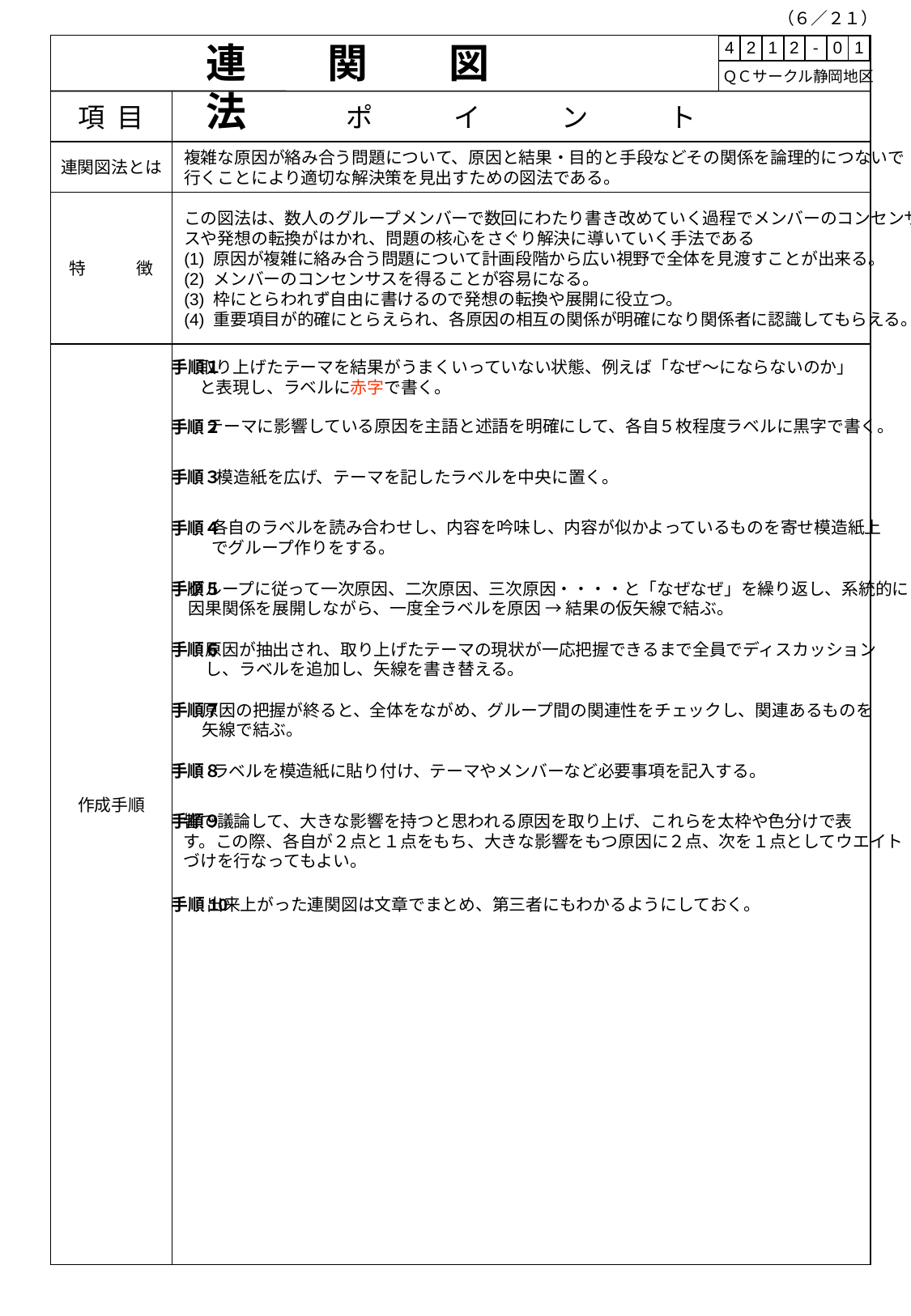

（６／２１）
連　　関　　図　　法

| 4 | 2 | 1 | 2 | - | 0 | 1 |
| --- | --- | --- | --- | --- | --- | --- |
 ＱＣサークル静岡地区

項  目
ポ　　　イ　　　ン　　　ト
連関図法とは
複雑な原因が絡み合う問題について、原因と結果・目的と手段などその関係を論理的につないで
行くことにより適切な解決策を見出すための図法である。
特　　　徴
この図法は、数人のグループメンバーで数回にわたり書き改めていく過程でメンバーのコンセンサ
スや発想の転換がはかれ、問題の核心をさぐり解決に導いていく手法である
(1) 原因が複雑に絡み合う問題について計画段階から広い視野で全体を見渡すことが出来る。
(2) メンバーのコンセンサスを得ることが容易になる。
(3) 枠にとらわれず自由に書けるので発想の転換や展開に役立つ。
(4) 重要項目が的確にとらえられ、各原因の相互の関係が明確になり関係者に認識してもらえる。
作成手順

取り上げたテーマを結果がうまくいっていない状態、例えば「なぜ～にならないのか」
と表現し、ラベルに赤字で書く。
手順１
テーマに影響している原因を主語と述語を明確にして、各自５枚程度ラベルに黒字で書く。
手順２
模造紙を広げ、テーマを記したラベルを中央に置く。
手順３
各自のラベルを読み合わせし、内容を吟味し、内容が似かよっているものを寄せ模造紙上
でグループ作りをする。
手順４
グループに従って一次原因、二次原因、三次原因・・・・と「なぜなぜ」を繰り返し、系統的に
因果関係を展開しながら、一度全ラベルを原因 → 結果の仮矢線で結ぶ。
手順５
原因が抽出され、取り上げたテーマの現状が一応把握できるまで全員でディスカッション
し、ラベルを追加し、矢線を書き替える。
手順６
原因の把握が終ると、全体をながめ、グループ間の関連性をチェックし、関連あるものを
矢線で結ぶ。
手順７
ラベルを模造紙に貼り付け、テーマやメンバーなど必要事項を記入する。
手順８
皆で議論して、大きな影響を持つと思われる原因を取り上げ、これらを太枠や色分けで表
す。この際、各自が２点と１点をもち、大きな影響をもつ原因に２点、次を１点としてウエイト
づけを行なってもよい。
手順９
出来上がった連関図は文章でまとめ、第三者にもわかるようにしておく。
手順10